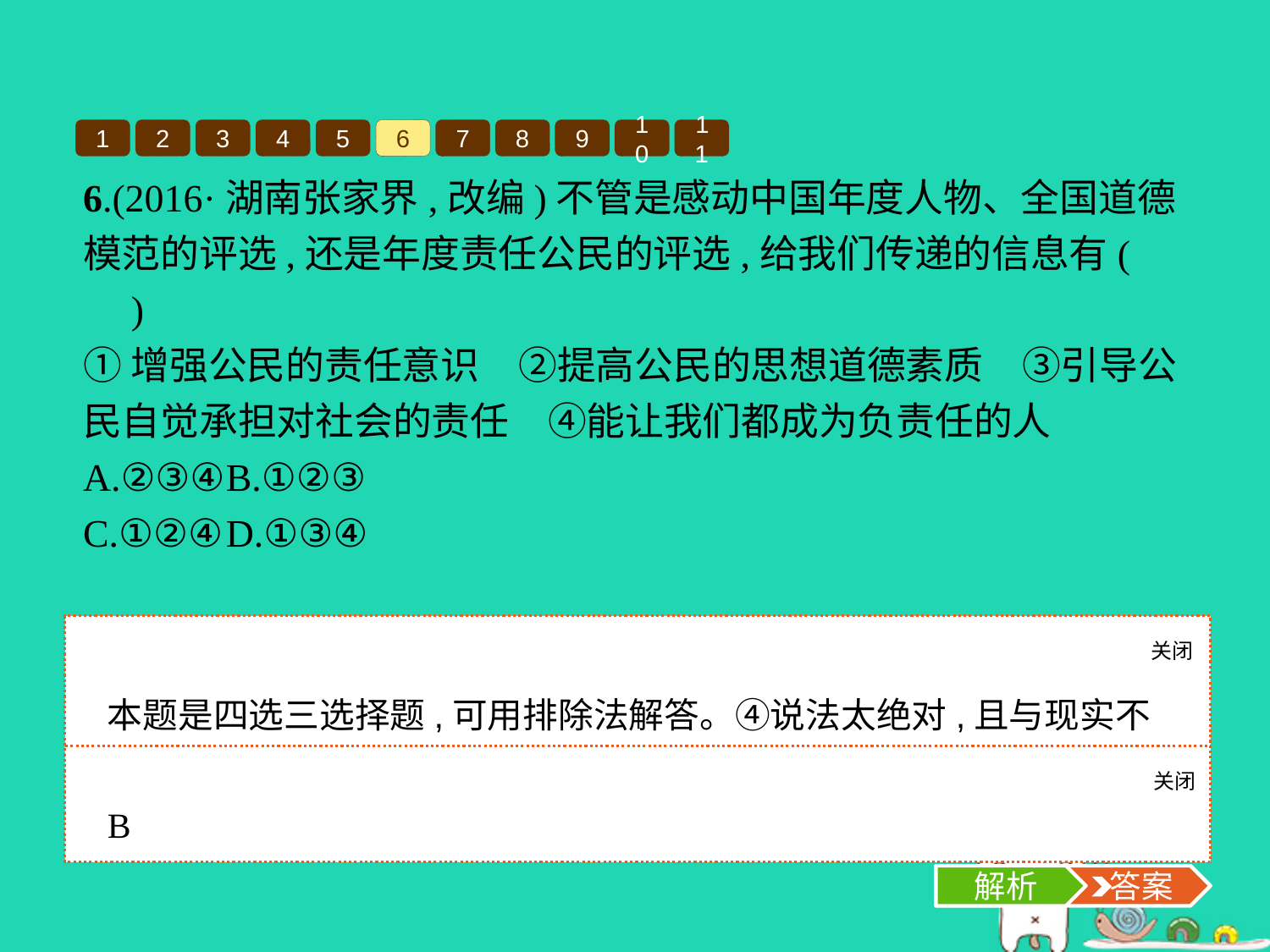

1
2
3
4
5
6
7
8
9
10
11
6.(2016·湖南张家界,改编)不管是感动中国年度人物、全国道德模范的评选,还是年度责任公民的评选,给我们传递的信息有(　　)
①增强公民的责任意识　②提高公民的思想道德素质　③引导公民自觉承担对社会的责任　④能让我们都成为负责任的人
A.②③④	B.①②③
C.①②④	D.①③④

关闭
解析

本题是四选三选择题,可用排除法解答。④说法太绝对,且与现实不符,应排除。故选B项。

关闭
解析
  答案

B
解析
  答案